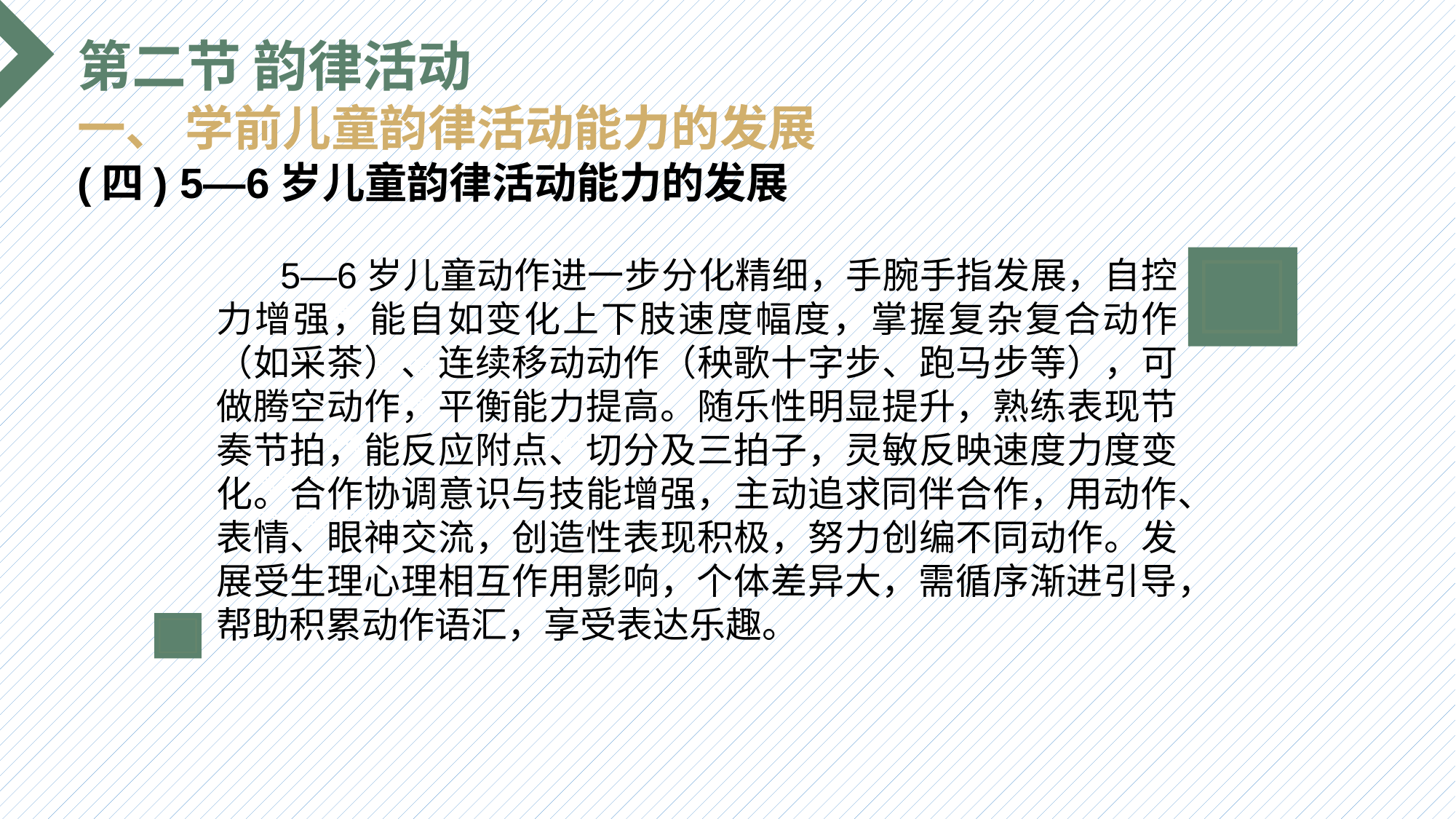

第二节 韵律活动
一、 学前儿童韵律活动能力的发展
(四) 5—6岁儿童韵律活动能力的发展

      5—6岁儿童动作进一步分化精细，手腕手指发展，自控力增强，能自如变化上下肢速度幅度，掌握复杂复合动作（如采茶）、连续移动动作（秧歌十字步、跑马步等），可做腾空动作，平衡能力提高。随乐性明显提升，熟练表现节奏节拍，能反应附点、切分及三拍子，灵敏反映速度力度变化。合作协调意识与技能增强，主动追求同伴合作，用动作、表情、眼神交流，创造性表现积极，努力创编不同动作。发展受生理心理相互作用影响，个体差异大，需循序渐进引导，帮助积累动作语汇，享受表达乐趣。

选题背景
输入您的内容，请简要说明，言简意赅即可输入您的内容，请简要说明，言简意赅即可输入您的内容，请简要说明，言简意赅即可输入您的内容，请简要说明，言简意赅即可